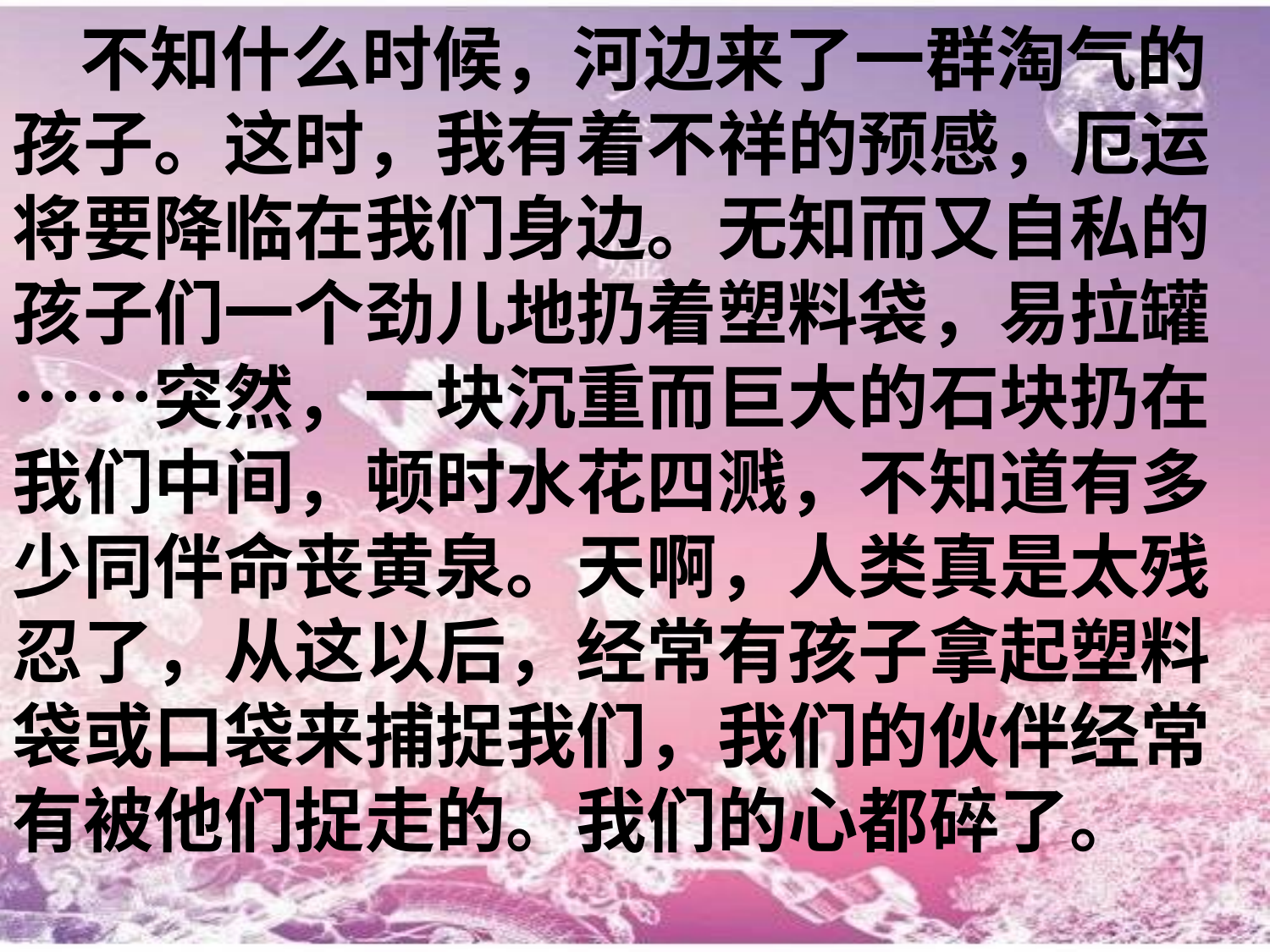

不知什么时候，河边来了一群淘气的孩子。这时，我有着不祥的预感，厄运将要降临在我们身边。无知而又自私的孩子们一个劲儿地扔着塑料袋，易拉罐……突然，一块沉重而巨大的石块扔在我们中间，顿时水花四溅，不知道有多少同伴命丧黄泉。天啊，人类真是太残忍了，从这以后，经常有孩子拿起塑料袋或口袋来捕捉我们，我们的伙伴经常有被他们捉走的。我们的心都碎了。
　具体事件描述